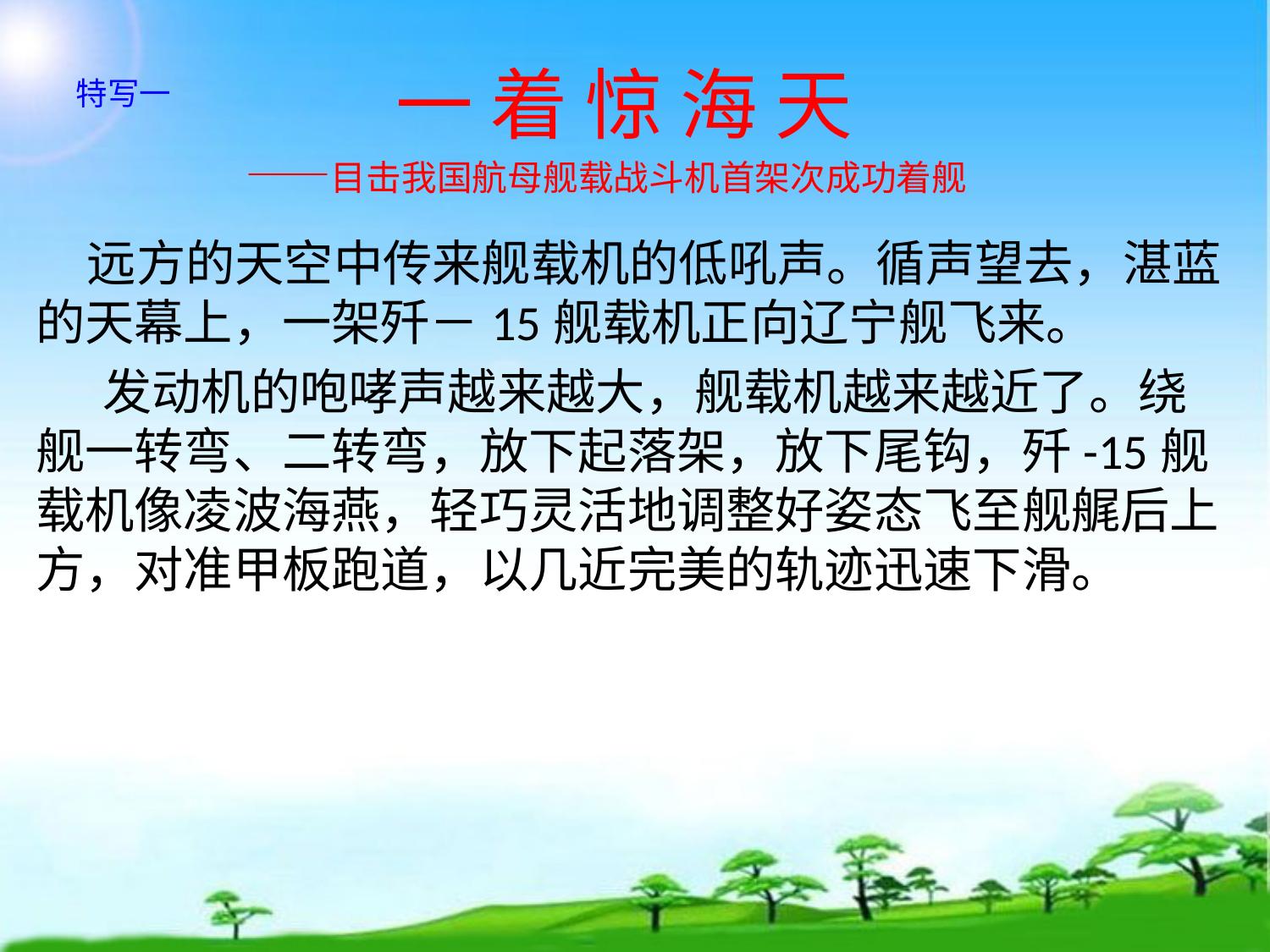

# 一 着 惊 海 天 ——目击我国航母舰载战斗机首架次成功着舰
特写一
    远方的天空中传来舰载机的低吼声。循声望去，湛蓝的天幕上，一架歼－15舰载机正向辽宁舰飞来。
     发动机的咆哮声越来越大，舰载机越来越近了。绕舰一转弯、二转弯，放下起落架，放下尾钩，歼-15舰载机像凌波海燕，轻巧灵活地调整好姿态飞至舰艉后上方，对准甲板跑道，以几近完美的轨迹迅速下滑。